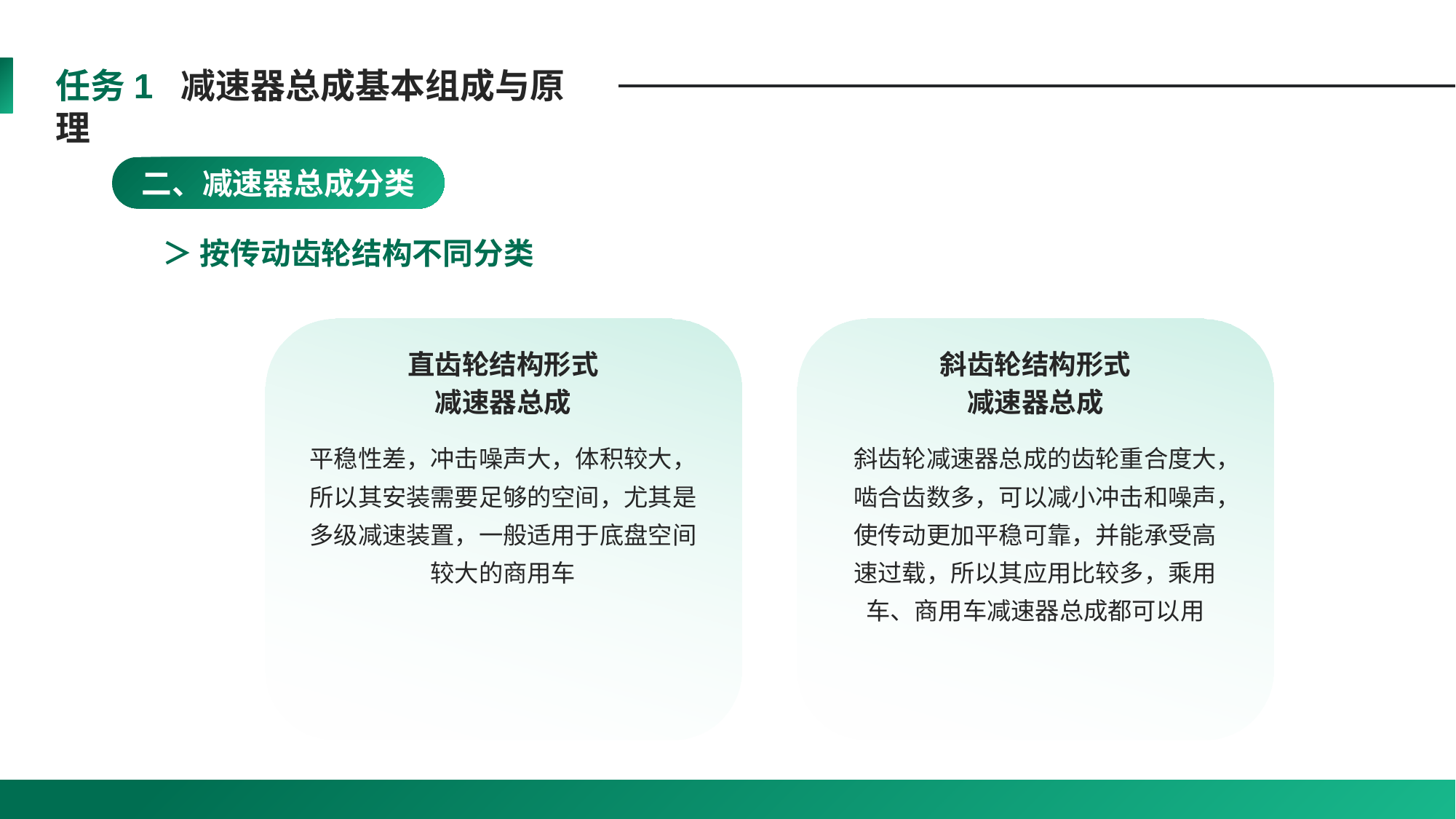

任务1  减速器总成基本组成与原理
二、减速器总成分类
＞ 按传动齿轮结构不同分类

直齿轮结构形式
减速器总成
斜齿轮结构形式
减速器总成
平稳性差，冲击噪声大，体积较大，所以其安装需要足够的空间，尤其是多级减速装置，一般适用于底盘空间较大的商用车
斜齿轮减速器总成的齿轮重合度大，啮合齿数多，可以减小冲击和噪声，使传动更加平稳可靠，并能承受高速过载，所以其应用比较多，乘用车、商用车减速器总成都可以用